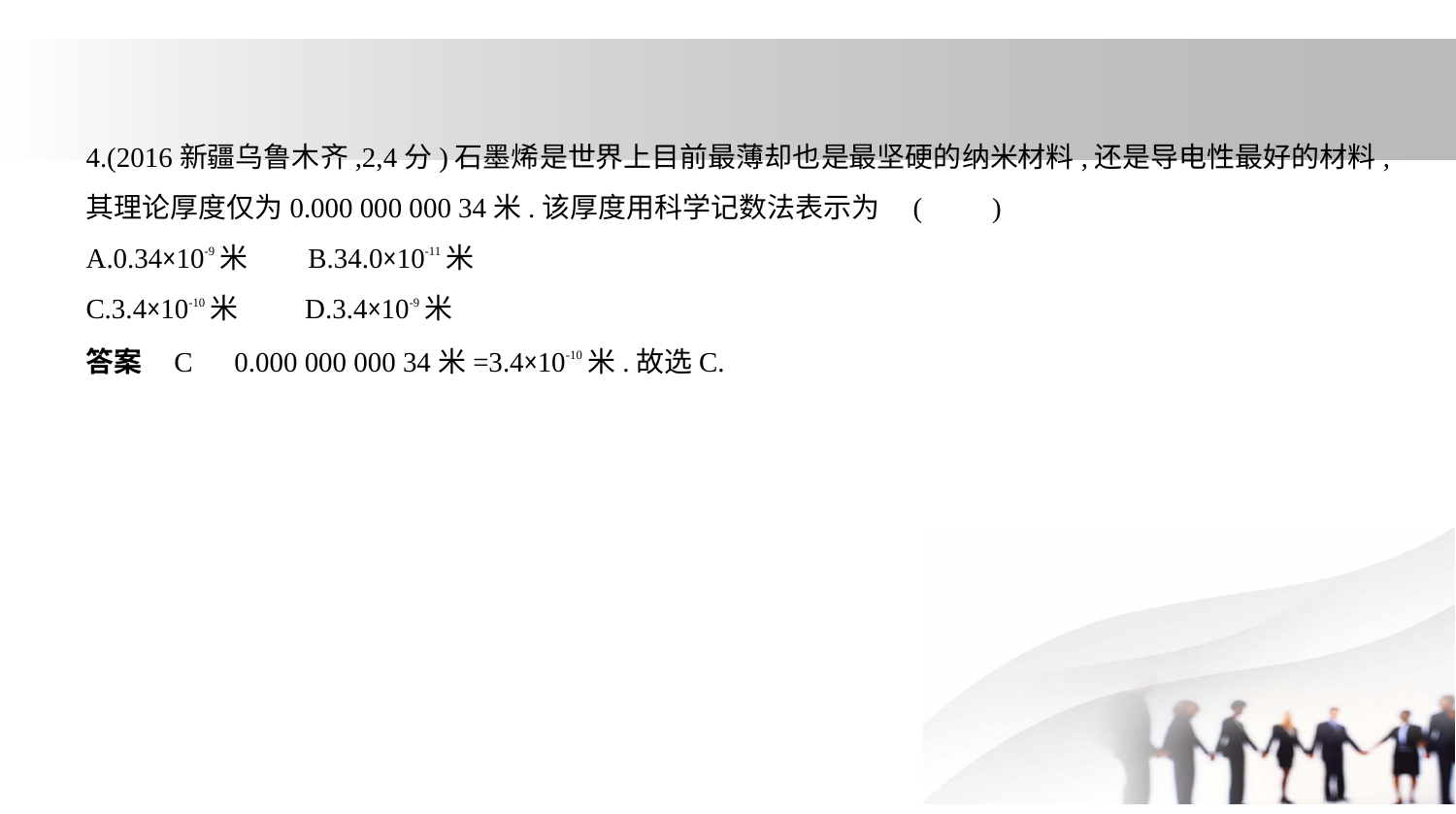

4.(2016新疆乌鲁木齐,2,4分)石墨烯是世界上目前最薄却也是最坚硬的纳米材料,还是导电性最好的材料,
其理论厚度仅为0.000 000 000 34米.该厚度用科学记数法表示为 (　　)
A.0.34×10-9米　    B.34.0×10-11米
C.3.4×10-10米　     D.3.4×10-9米
答案    C　0.000 000 000 34米=3.4×10-10米.故选C.